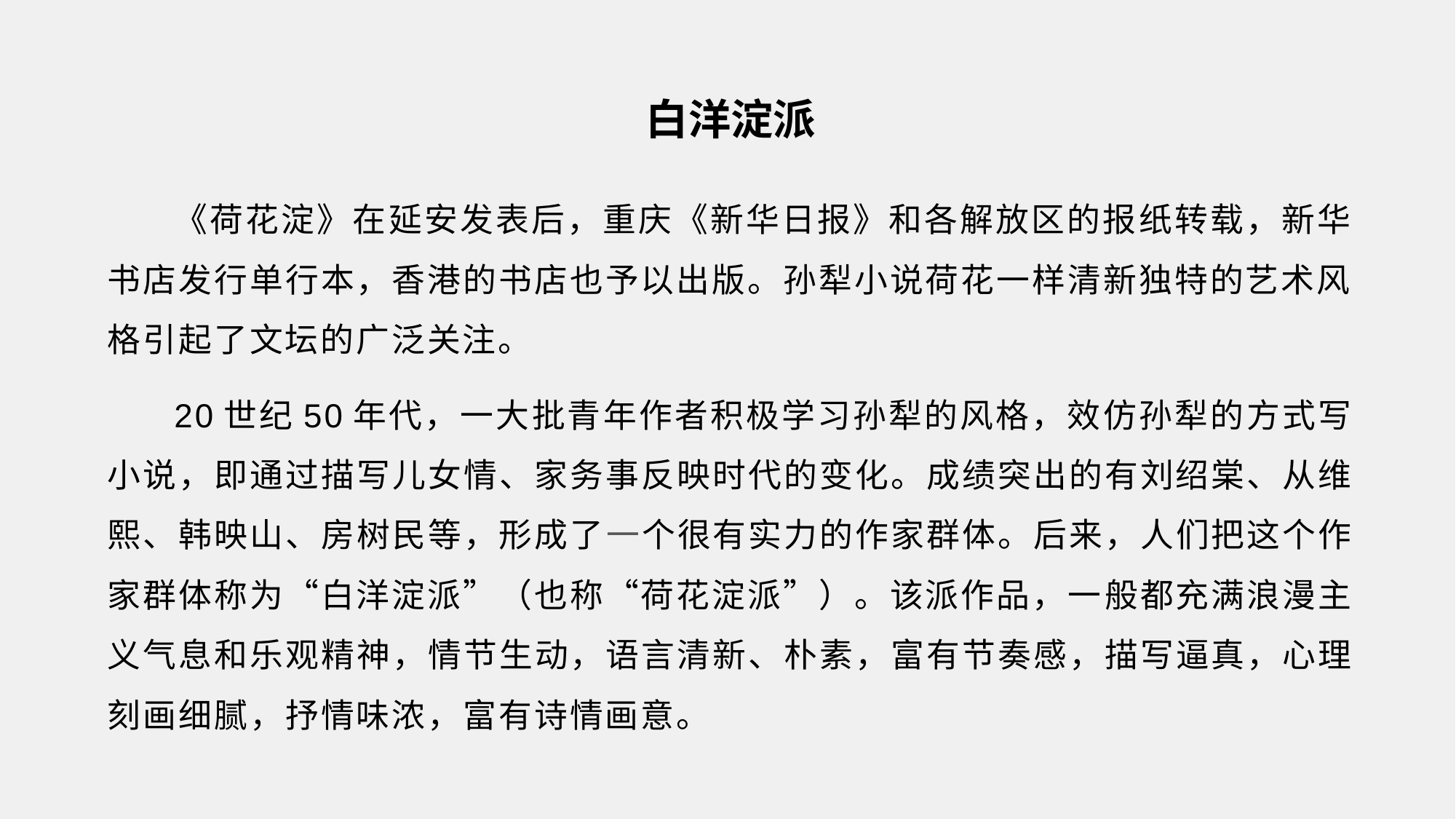

白洋淀派
《荷花淀》在延安发表后，重庆《新华日报》和各解放区的报纸转载，新华书店发行单行本，香港的书店也予以出版。孙犁小说荷花一样清新独特的艺术风格引起了文坛的广泛关注。
20世纪50年代，一大批青年作者积极学习孙犁的风格，效仿孙犁的方式写小说，即通过描写儿女情、家务事反映时代的变化。成绩突出的有刘绍棠、从维熙、韩映山、房树民等，形成了一个很有实力的作家群体。后来，人们把这个作家群体称为“白洋淀派”（也称“荷花淀派”）。该派作品，一般都充满浪漫主义气息和乐观精神，情节生动，语言清新、朴素，富有节奏感，描写逼真，心理刻画细腻，抒情味浓，富有诗情画意。